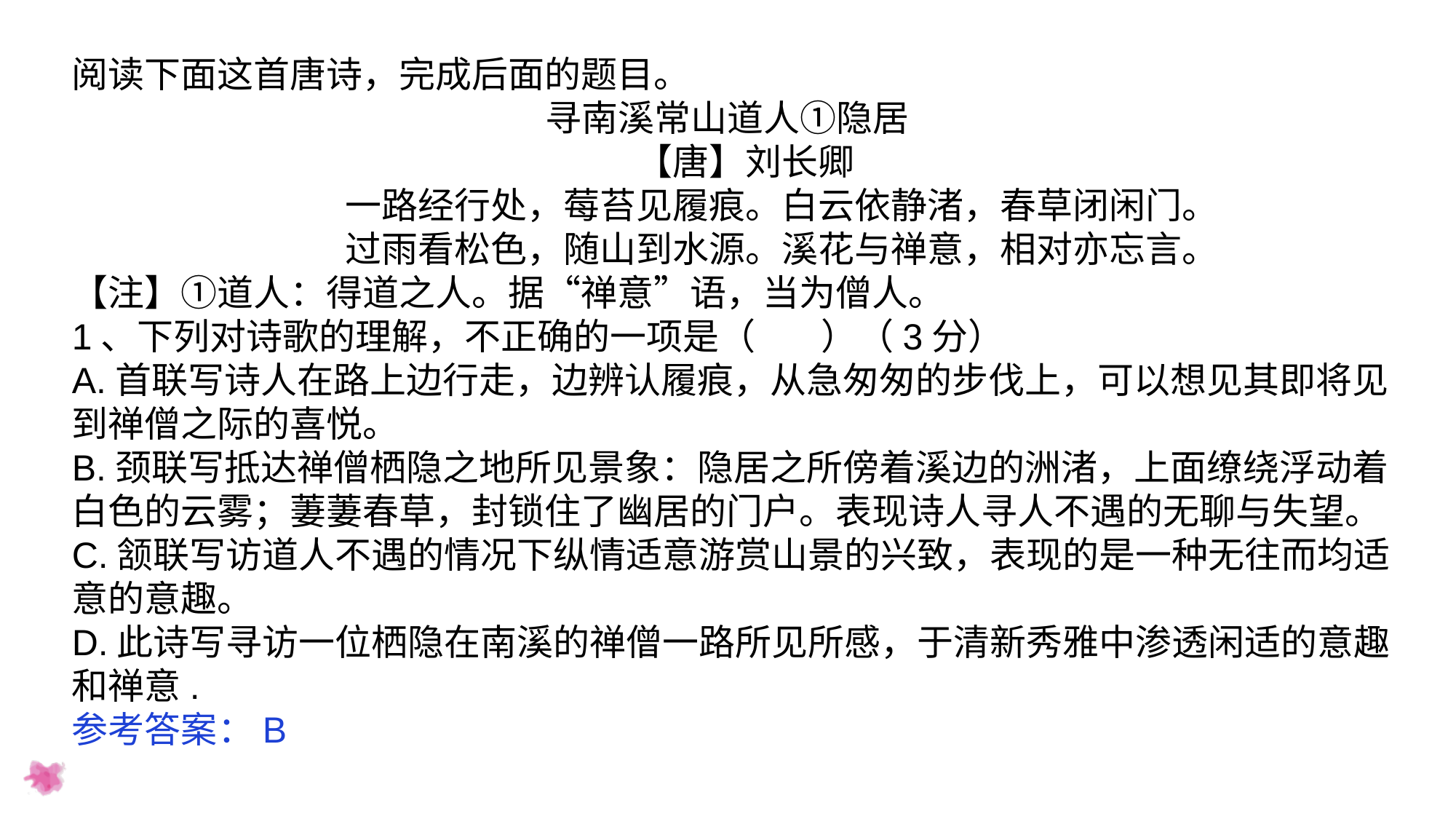

阅读下面这首唐诗，完成后面的题目。
寻南溪常山道人①隐居
　　【唐】刘长卿
　　一路经行处，莓苔见履痕。白云依静渚，春草闭闲门。
　　过雨看松色，随山到水源。溪花与禅意，相对亦忘言。
【注】①道人：得道之人。据“禅意”语，当为僧人。
1、下列对诗歌的理解，不正确的一项是（        ）（3分）
A.首联写诗人在路上边行走，边辨认履痕，从急匆匆的步伐上，可以想见其即将见到禅僧之际的喜悦。
B.颈联写抵达禅僧栖隐之地所见景象：隐居之所傍着溪边的洲渚，上面缭绕浮动着白色的云雾；萋萋春草，封锁住了幽居的门户。表现诗人寻人不遇的无聊与失望。
C.颔联写访道人不遇的情况下纵情适意游赏山景的兴致，表现的是一种无往而均适意的意趣。
D.此诗写寻访一位栖隐在南溪的禅僧一路所见所感，于清新秀雅中渗透闲适的意趣和禅意.
参考答案：B